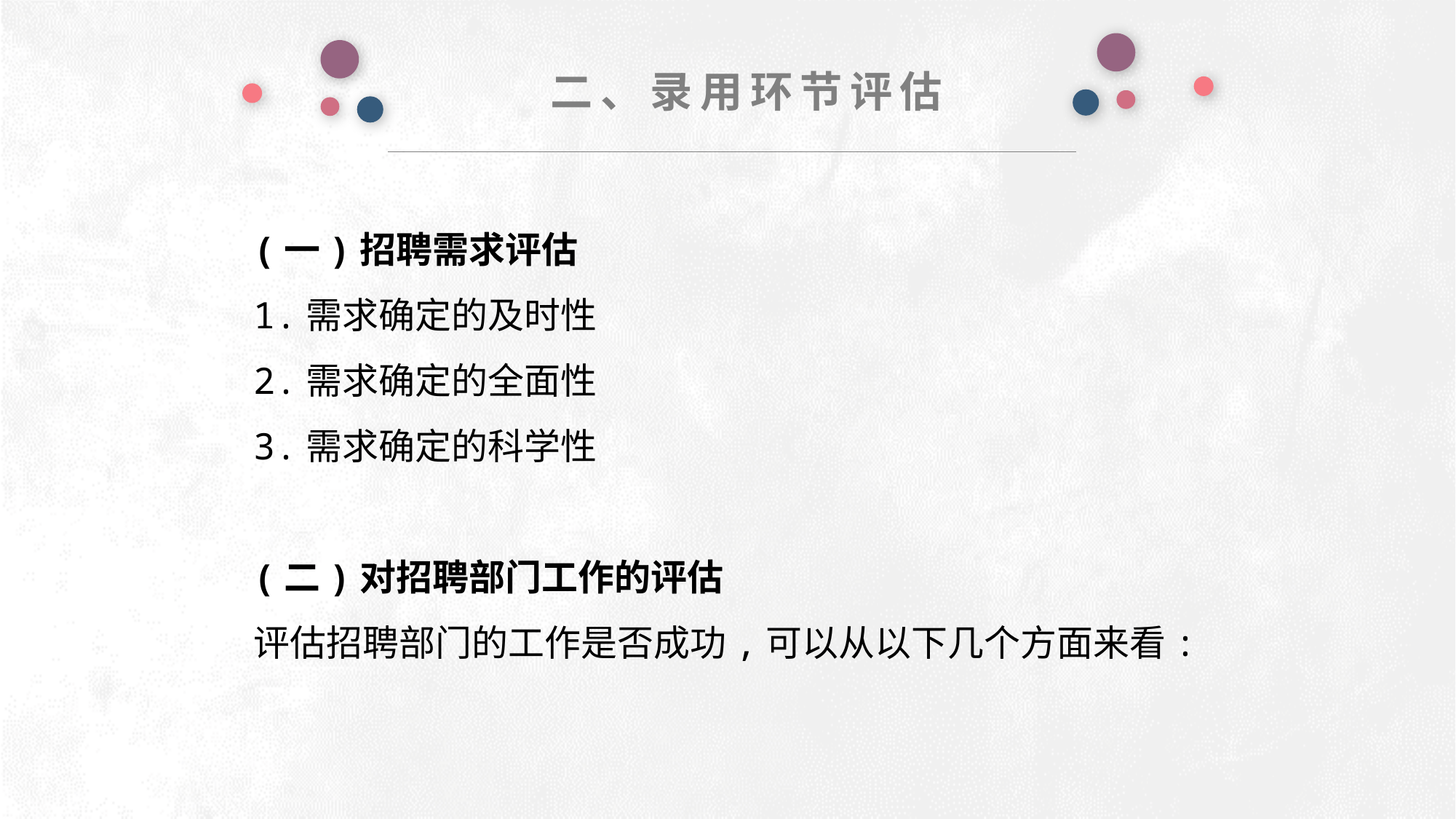

二、录用环节评估

(一)招聘需求评估
1.需求确定的及时性
2.需求确定的全面性
3.需求确定的科学性

(二)对招聘部门工作的评估
评估招聘部门的工作是否成功,可以从以下几个方面来看:

e7d195523061f1c0deeec63e560781cfd59afb0ea006f2a87ABB68BF51EA6619813959095094C18C62A12F549504892A4AAA8C1554C6663626E05CA27F281A14E6983772AFC3FB97135759321DEA3D70CCCB10945EC5A0322096E752803368C2184698845E3CCD6DB7F651295A8E4F3FDC19EA64A2B4A4AC1434B55AAE41CF0BF61B375C23F3039959E085EE760725AA